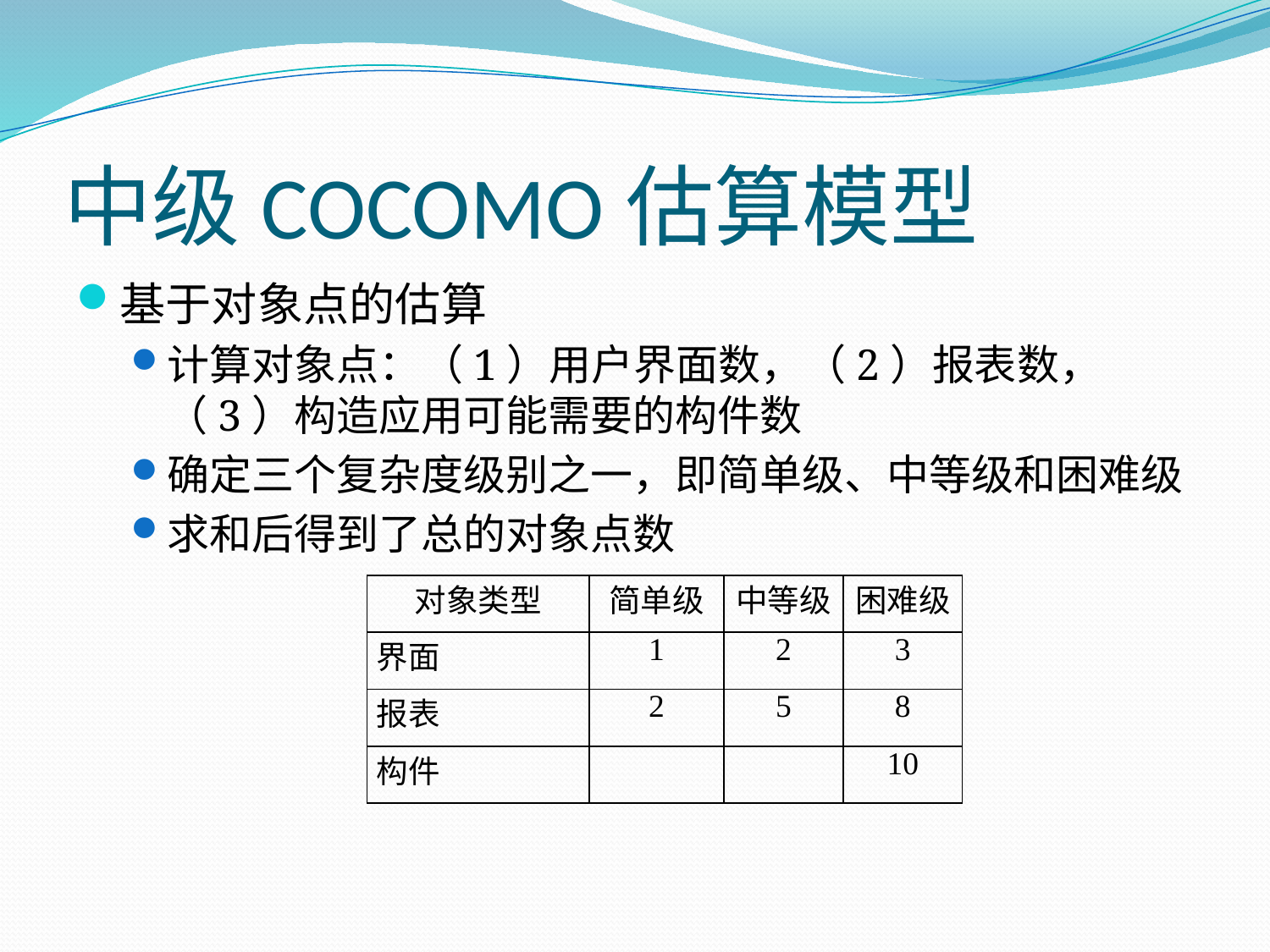

# 中级COCOMO估算模型
基于对象点的估算
计算对象点：（1）用户界面数，（2）报表数，（3）构造应用可能需要的构件数
确定三个复杂度级别之一，即简单级、中等级和困难级
求和后得到了总的对象点数
| 对象类型 | 简单级 | 中等级 | 困难级 |
| --- | --- | --- | --- |
| 界面 | 1 | 2 | 3 |
| 报表 | 2 | 5 | 8 |
| 构件 |  |  | 10 |